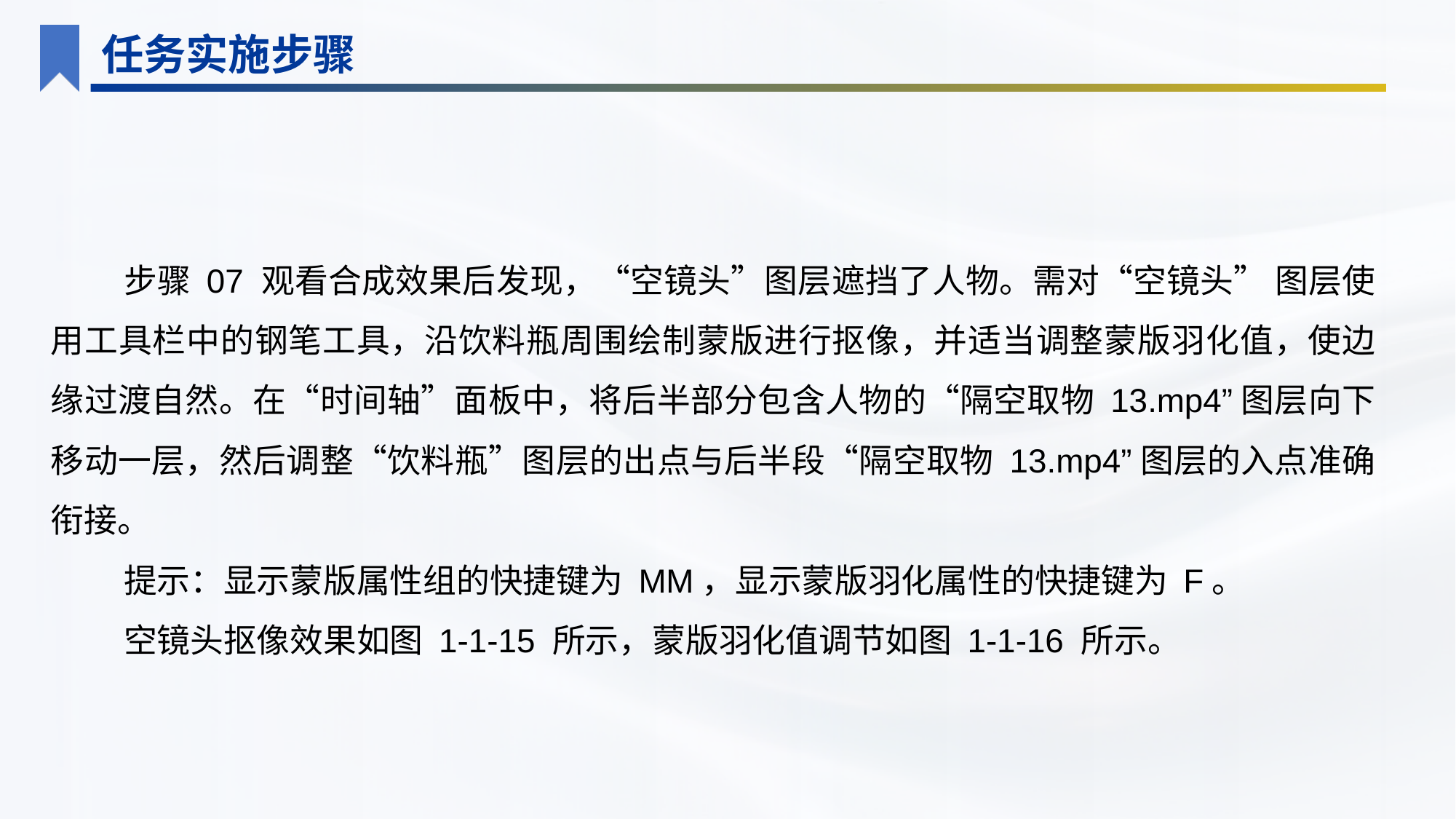

任务实施步骤
步骤 07 观看合成效果后发现，“空镜头”图层遮挡了人物。需对“空镜头” 图层使用工具栏中的钢笔工具，沿饮料瓶周围绘制蒙版进行抠像，并适当调整蒙版羽化值，使边缘过渡自然。在“时间轴”面板中，将后半部分包含人物的“隔空取物 13.mp4”图层向下移动一层，然后调整“饮料瓶”图层的出点与后半段“隔空取物 13.mp4”图层的入点准确衔接。
提示：显示蒙版属性组的快捷键为 MM，显示蒙版羽化属性的快捷键为 F。
空镜头抠像效果如图 1-1-15 所示，蒙版羽化值调节如图 1-1-16 所示。